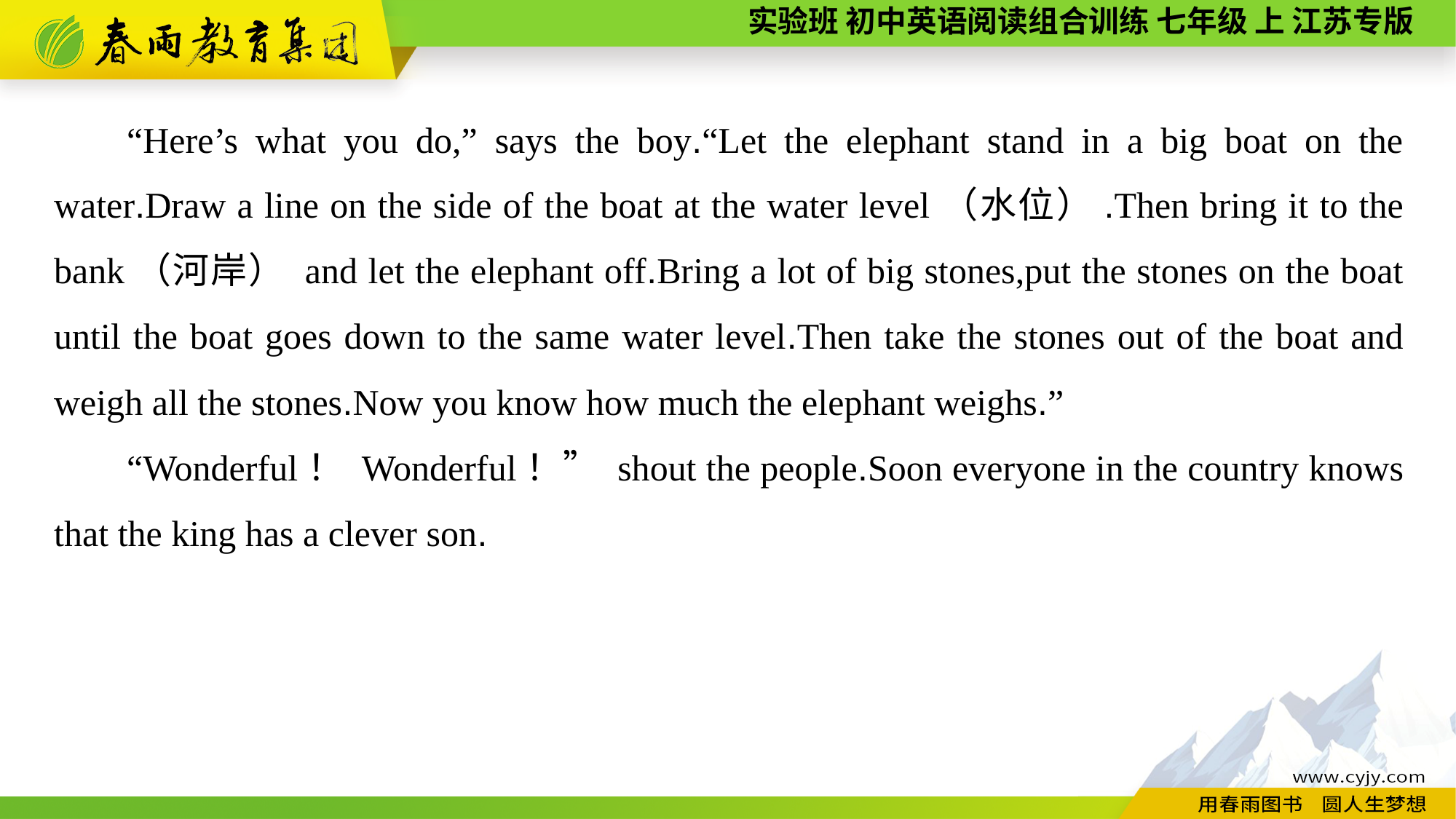

“Here’s what you do,” says the boy.“Let the elephant stand in a big boat on the water.Draw a line on the side of the boat at the water level（水位）.Then bring it to the bank（河岸） and let the elephant off.Bring a lot of big stones,put the stones on the boat until the boat goes down to the same water level.Then take the stones out of the boat and weigh all the stones.Now you know how much the elephant weighs.”
“Wonderful！ Wonderful！” shout the people.Soon everyone in the country knows that the king has a clever son.